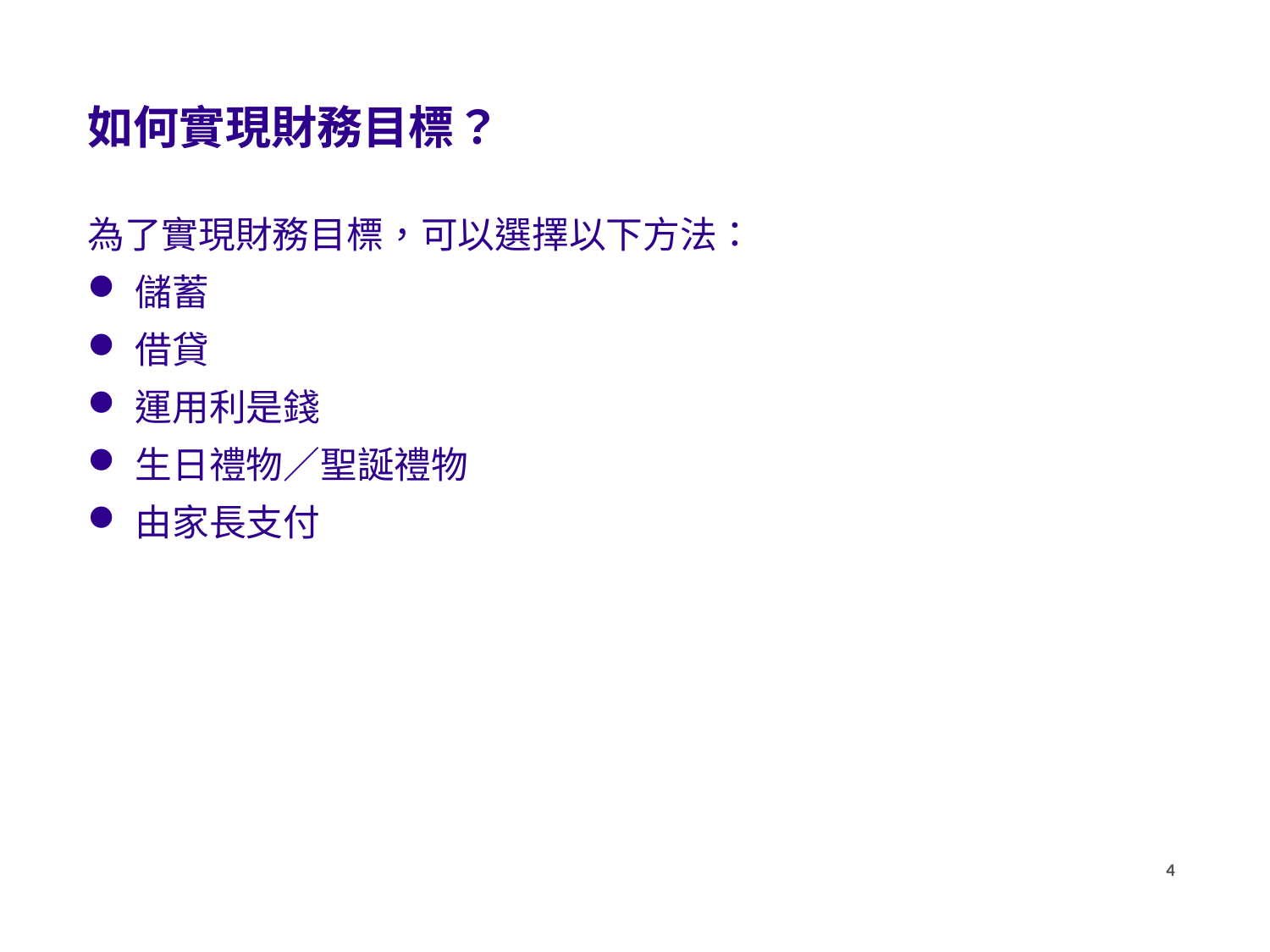

如何實現財務目標？
為了實現財務目標，可以選擇以下方法：
儲蓄
借貸
運用利是錢
生日禮物／聖誕禮物
由家長支付